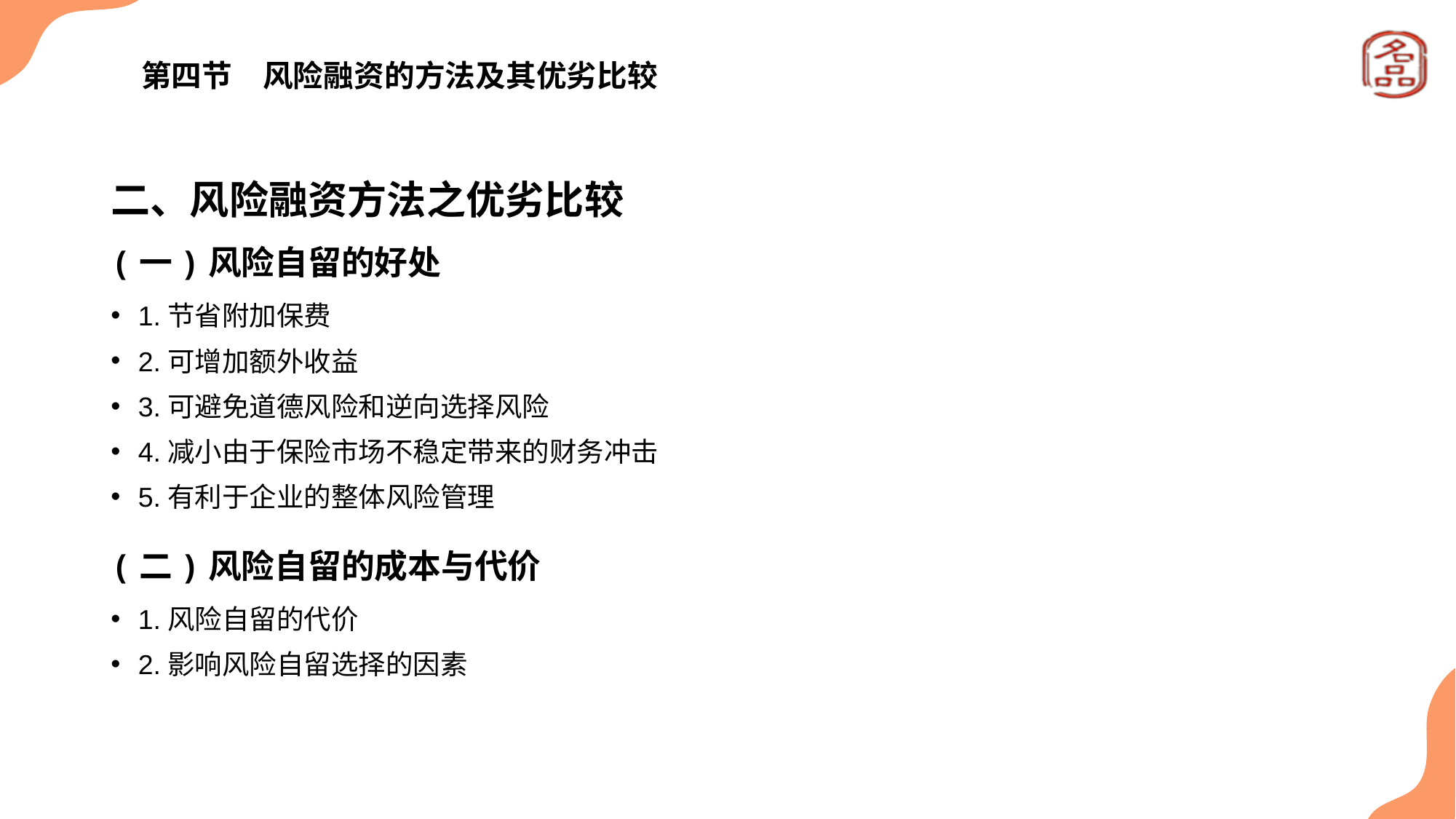

# 第四节　风险融资的方法及其优劣比较
二、风险融资方法之优劣比较
(一)风险自留的好处
1.节省附加保费
2.可增加额外收益
3.可避免道德风险和逆向选择风险
4.减小由于保险市场不稳定带来的财务冲击
5.有利于企业的整体风险管理
(二)风险自留的成本与代价
1.风险自留的代价
2.影响风险自留选择的因素